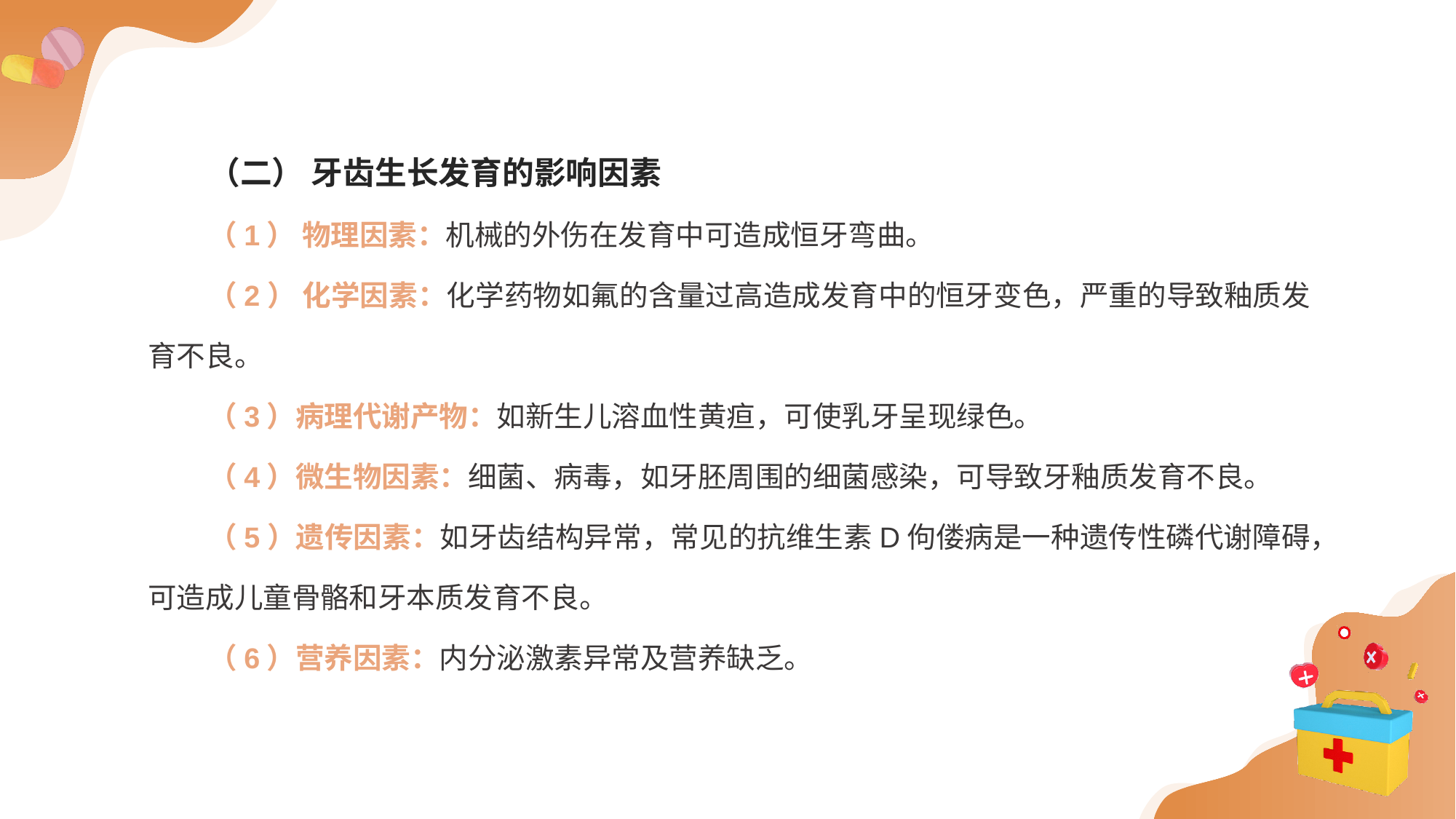

（二） 牙齿生长发育的影响因素
（1） 物理因素：机械的外伤在发育中可造成恒牙弯曲。
（2） 化学因素：化学药物如氟的含量过高造成发育中的恒牙变色，严重的导致釉质发育不良。
（3）病理代谢产物：如新生儿溶血性黄疸，可使乳牙呈现绿色。
（4）微生物因素：细菌、病毒，如牙胚周围的细菌感染，可导致牙釉质发育不良。
（5）遗传因素：如牙齿结构异常，常见的抗维生素D佝偻病是一种遗传性磷代谢障碍，可造成儿童骨骼和牙本质发育不良。
（6）营养因素：内分泌激素异常及营养缺乏。